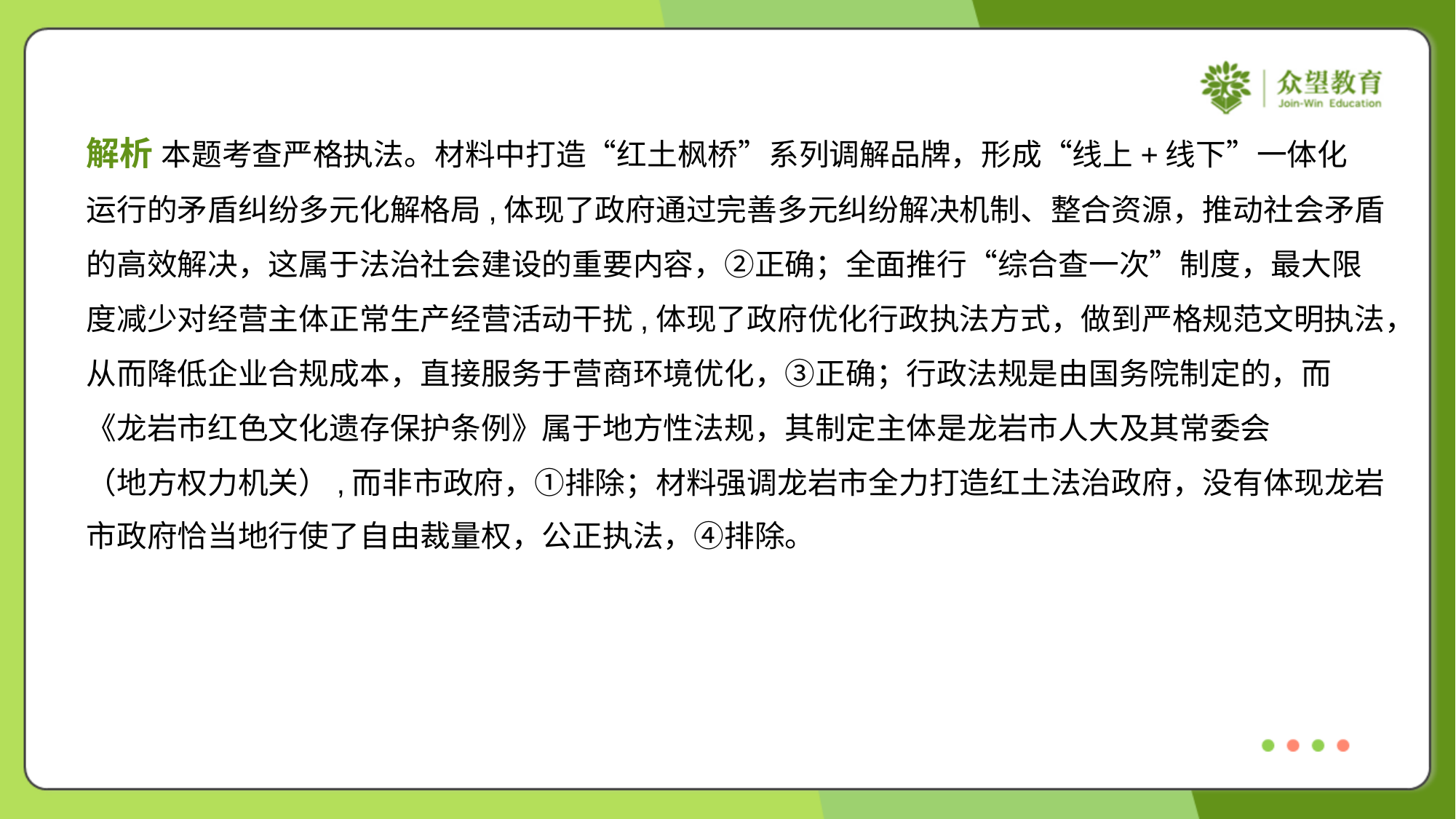

解析 本题考查严格执法。材料中打造“红土枫桥”系列调解品牌，形成“线上+线下”一体化
运行的矛盾纠纷多元化解格局,体现了政府通过完善多元纠纷解决机制、整合资源，推动社会矛盾
的高效解决，这属于法治社会建设的重要内容，②正确；全面推行“综合查一次”制度，最大限
度减少对经营主体正常生产经营活动干扰,体现了政府优化行政执法方式，做到严格规范文明执法，
从而降低企业合规成本，直接服务于营商环境优化，③正确；行政法规是由国务院制定的，而
《龙岩市红色文化遗存保护条例》属于地方性法规，其制定主体是龙岩市人大及其常委会
（地方权力机关）,而非市政府，①排除；材料强调龙岩市全力打造红土法治政府，没有体现龙岩
市政府恰当地行使了自由裁量权，公正执法，④排除。